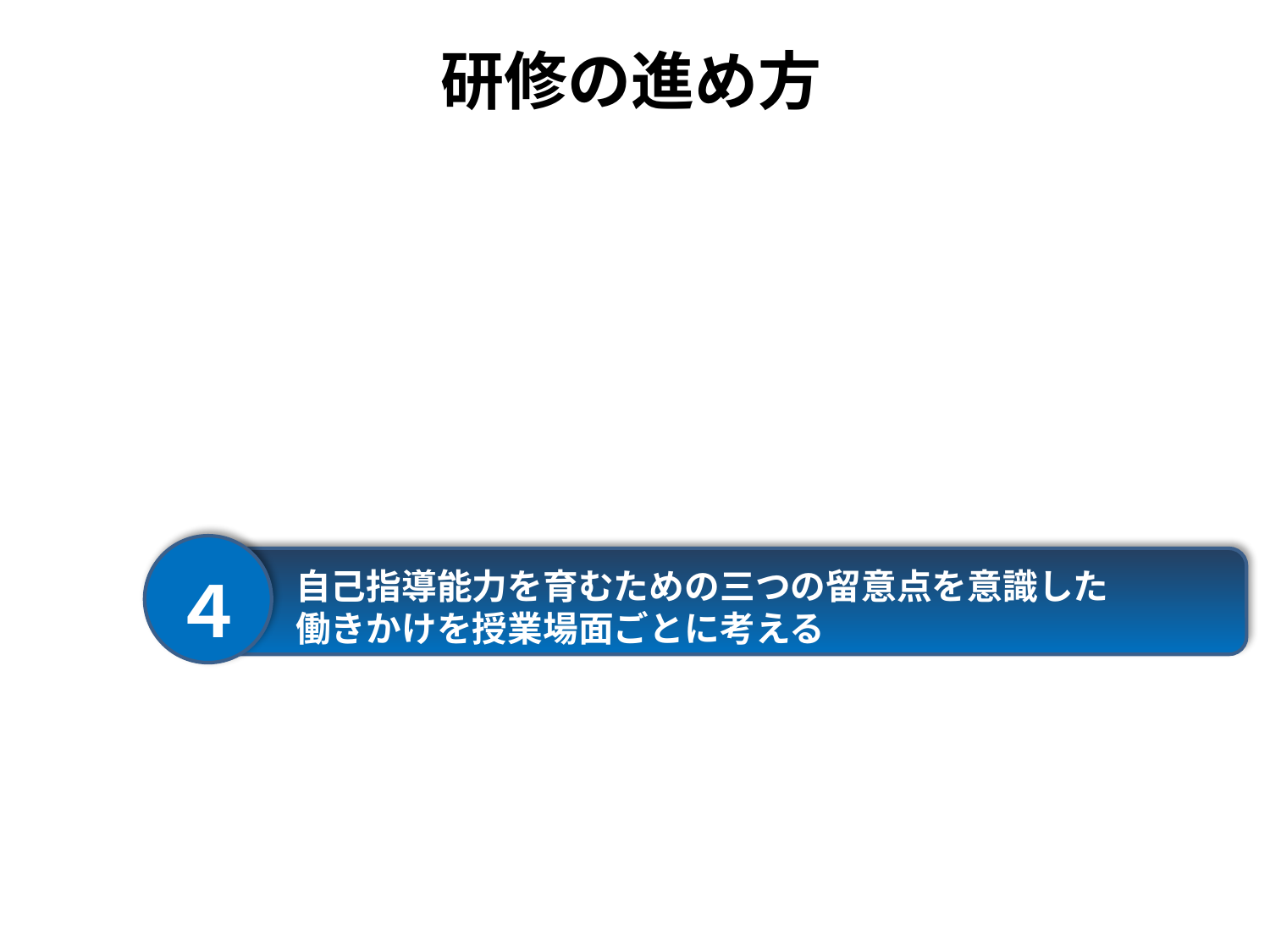

# 研修の進め方
４
　　  自己指導能力を育むための三つの留意点を意識した
　　  働きかけを授業場面ごとに考える